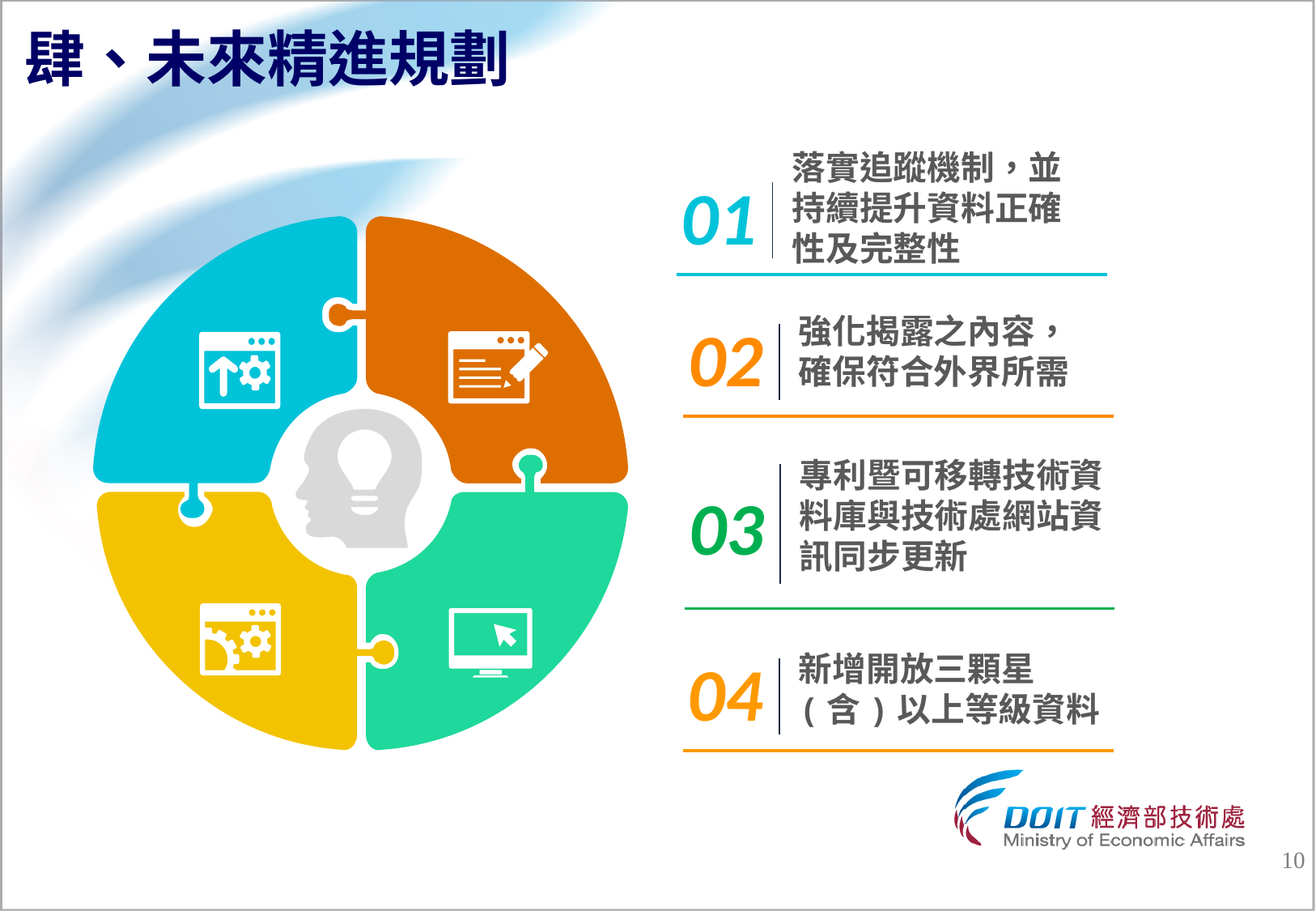

# 肆、未來精進規劃
落實追蹤機制，並持續提升資料正確性及完整性
01

強化揭露之內容，確保符合外界所需
02
專利暨可移轉技術資料庫與技術處網站資訊同步更新
03
04
新增開放三顆星(含)以上等級資料
10